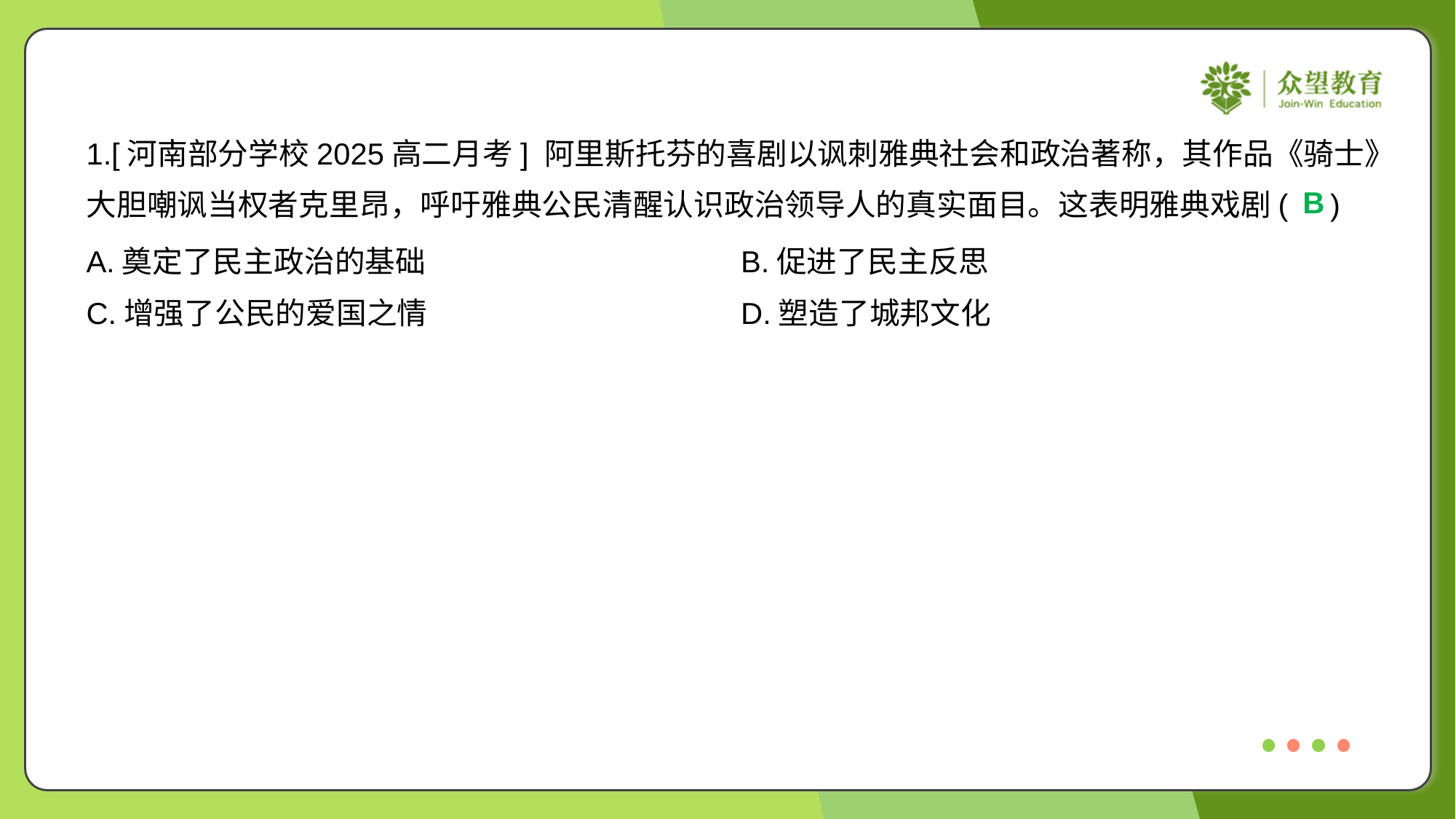

1.[河南部分学校2025高二月考] 阿里斯托芬的喜剧以讽刺雅典社会和政治著称，其作品《骑士》
大胆嘲讽当权者克里昂，呼吁雅典公民清醒认识政治领导人的真实面目。这表明雅典戏剧(     )
B
A.奠定了民主政治的基础	B.促进了民主反思
C.增强了公民的爱国之情	D.塑造了城邦文化